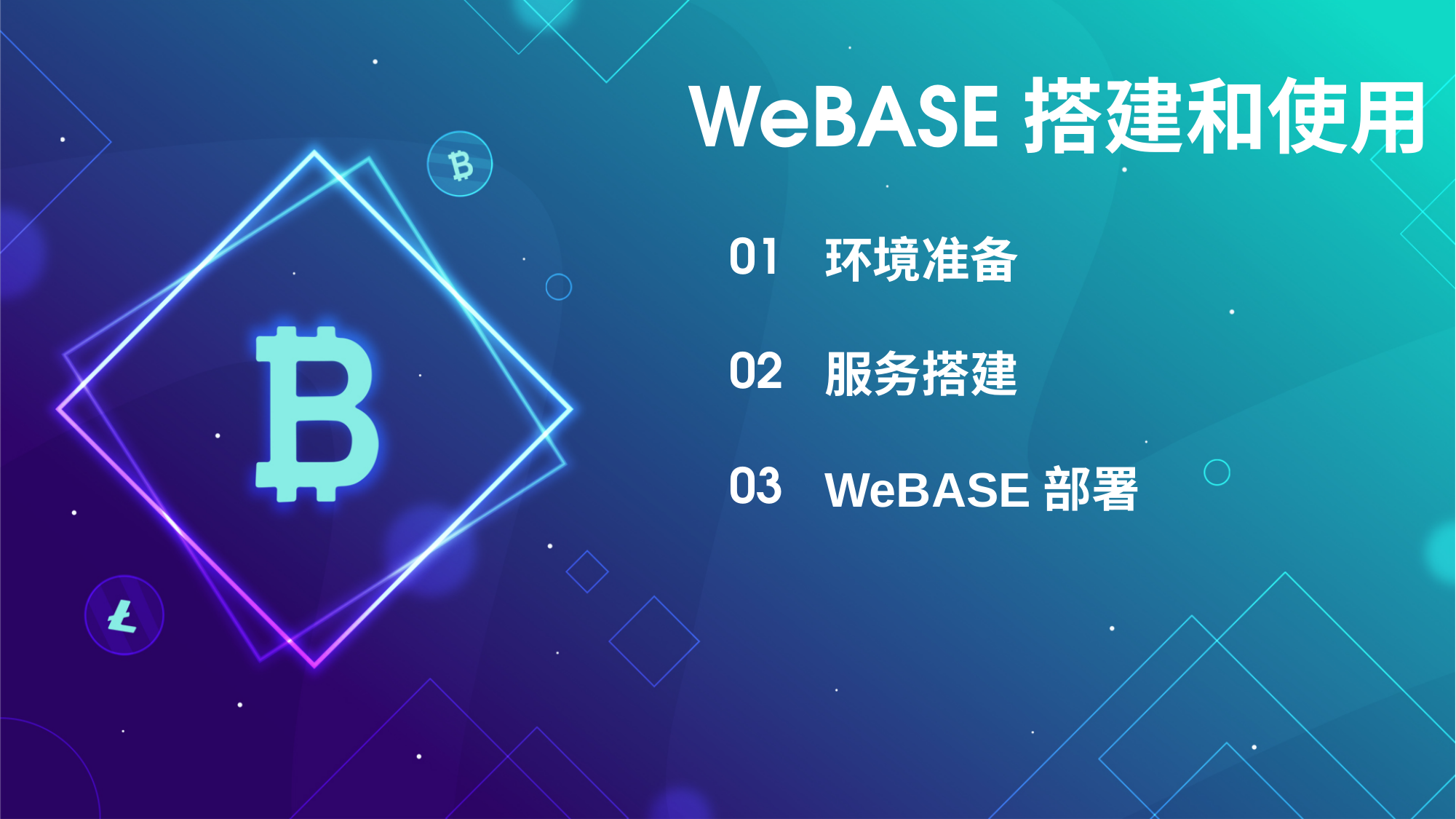

WeBASE搭建和使用
01
环境准备
02
服务搭建
03
WeBASE部署